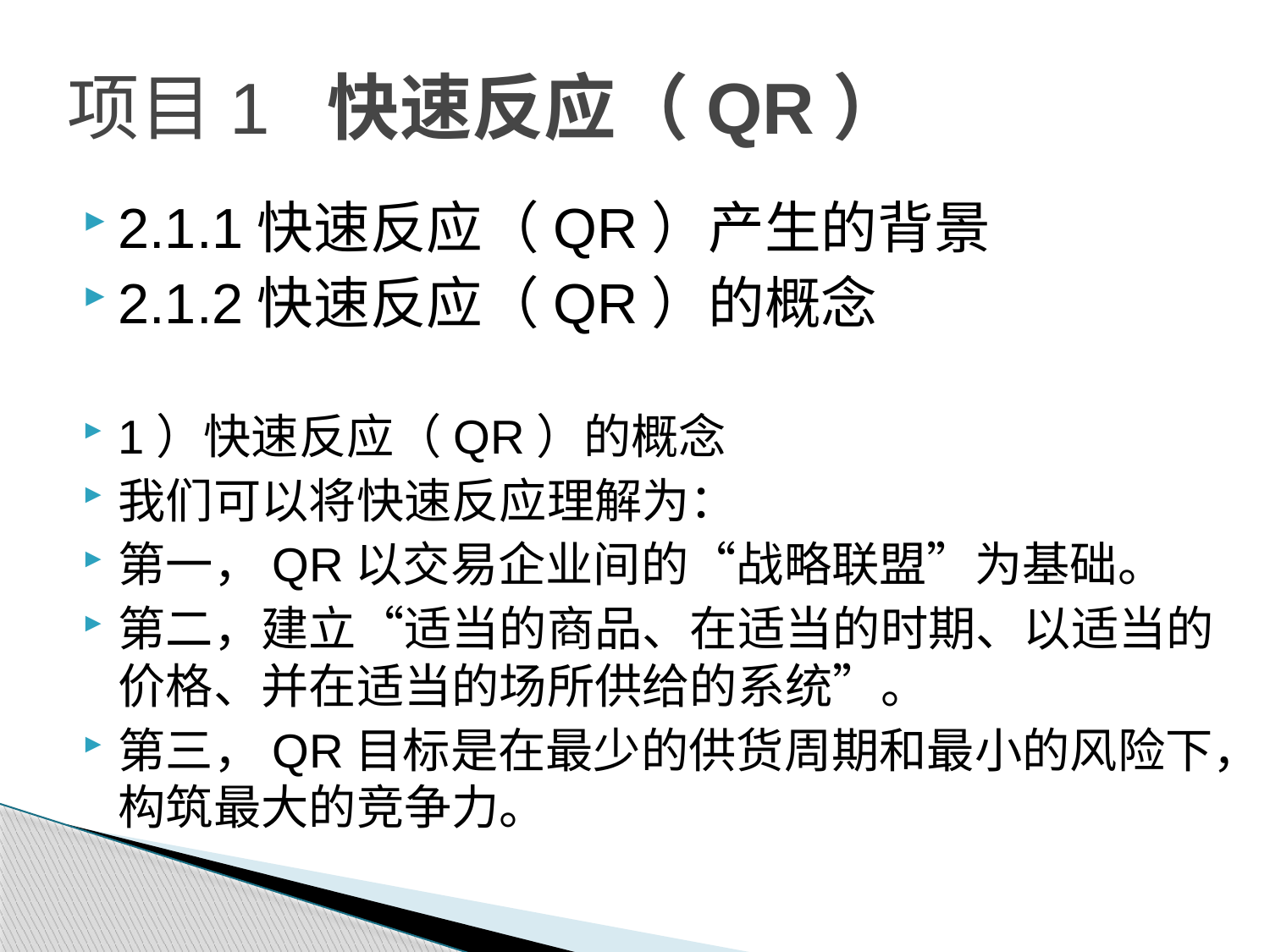

# 项目1  快速反应（QR）
2.1.1快速反应（QR）产生的背景
2.1.2快速反应（QR）的概念

1）快速反应（QR）的概念
我们可以将快速反应理解为：
第一，QR以交易企业间的“战略联盟”为基础。
第二，建立“适当的商品、在适当的时期、以适当的价格、并在适当的场所供给的系统”。
第三，QR目标是在最少的供货周期和最小的风险下，构筑最大的竞争力。